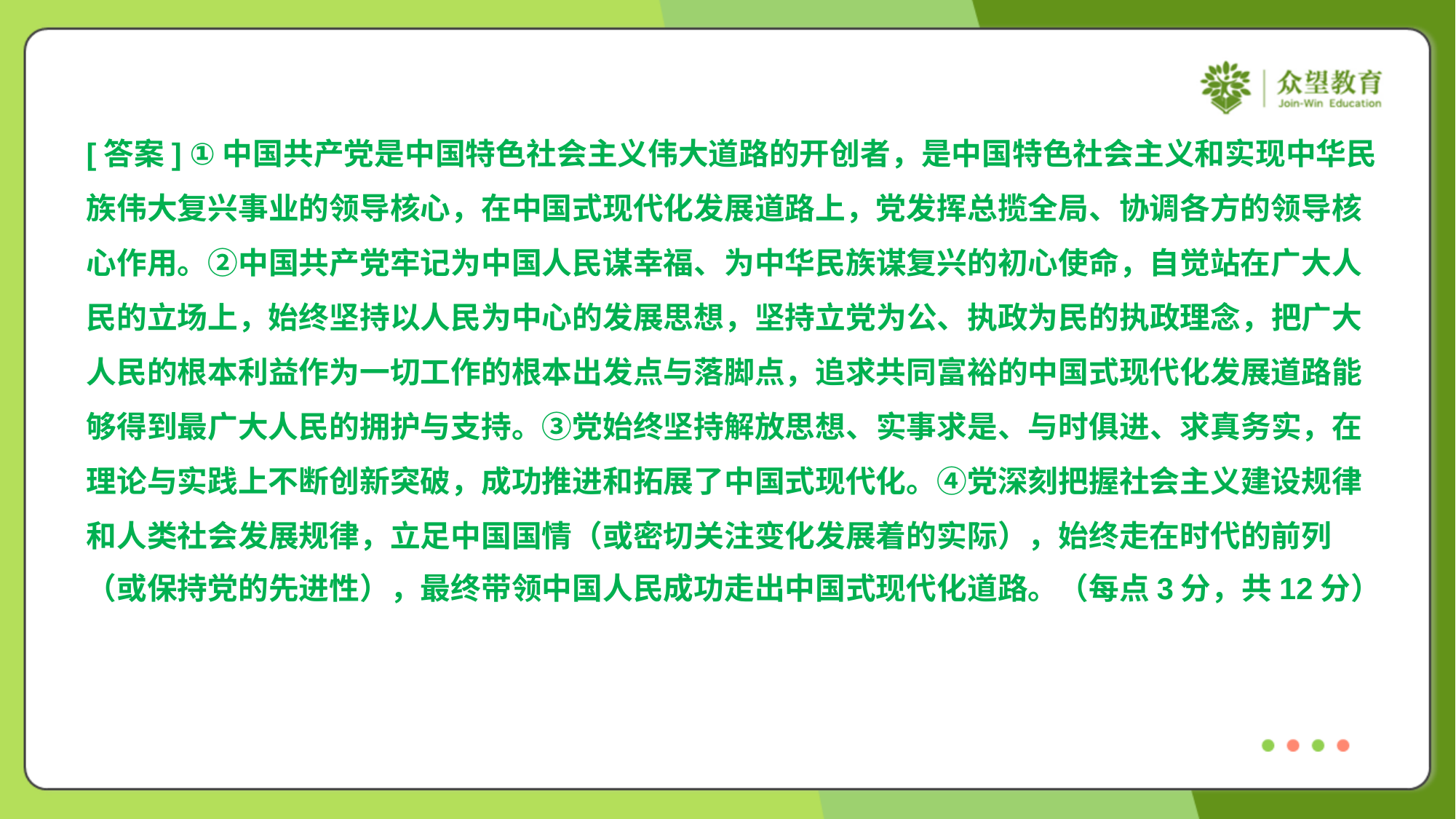

[答案] ①中国共产党是中国特色社会主义伟大道路的开创者，是中国特色社会主义和实现中华民
族伟大复兴事业的领导核心，在中国式现代化发展道路上，党发挥总揽全局、协调各方的领导核
心作用。②中国共产党牢记为中国人民谋幸福、为中华民族谋复兴的初心使命，自觉站在广大人
民的立场上，始终坚持以人民为中心的发展思想，坚持立党为公、执政为民的执政理念，把广大
人民的根本利益作为一切工作的根本出发点与落脚点，追求共同富裕的中国式现代化发展道路能
够得到最广大人民的拥护与支持。③党始终坚持解放思想、实事求是、与时俱进、求真务实，在
理论与实践上不断创新突破，成功推进和拓展了中国式现代化。④党深刻把握社会主义建设规律
和人类社会发展规律，立足中国国情（或密切关注变化发展着的实际），始终走在时代的前列
（或保持党的先进性），最终带领中国人民成功走出中国式现代化道路。（每点3分，共12分）